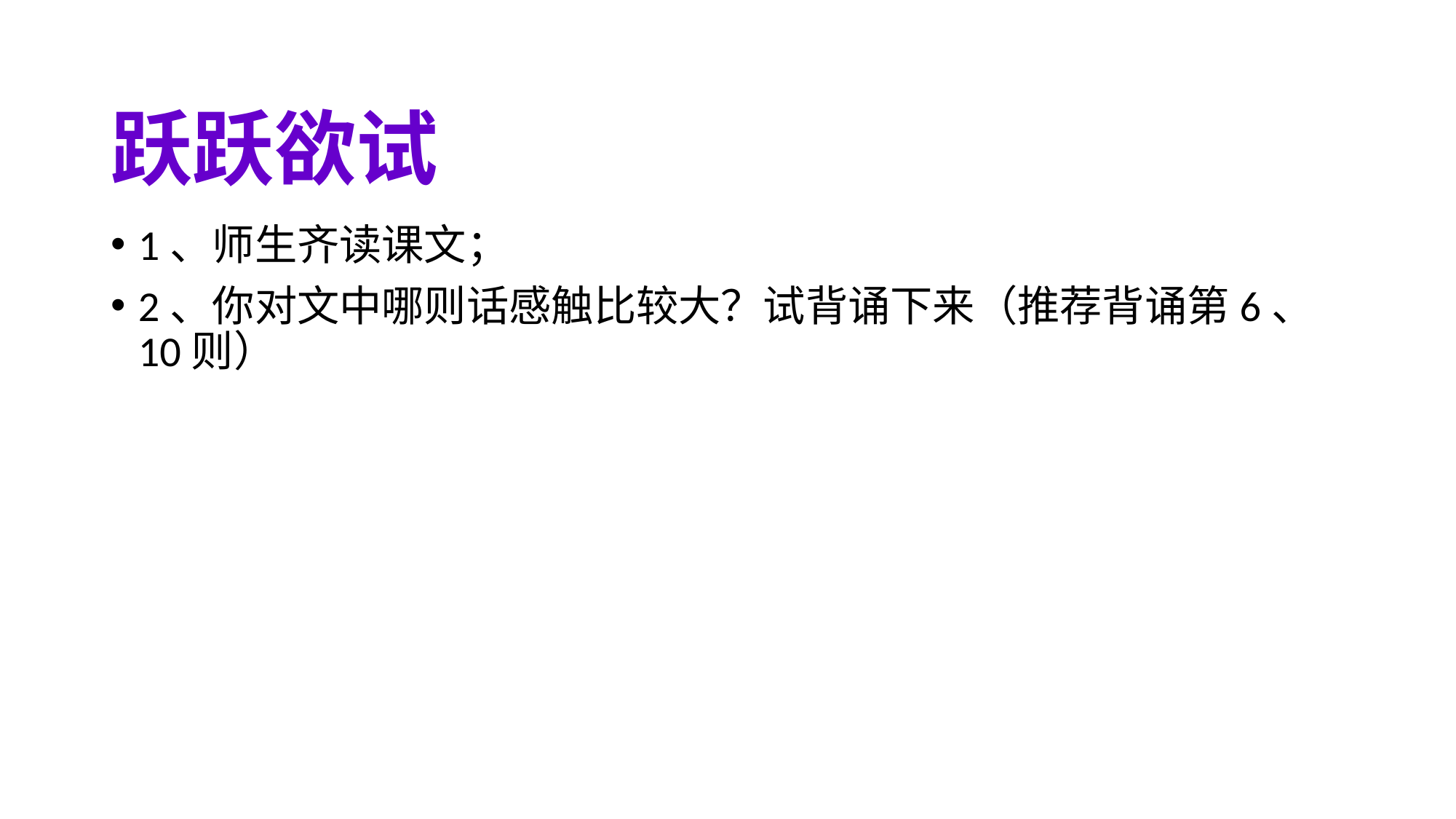

# 跃跃欲试
1、师生齐读课文；
2、你对文中哪则话感触比较大？试背诵下来（推荐背诵第6、10则）